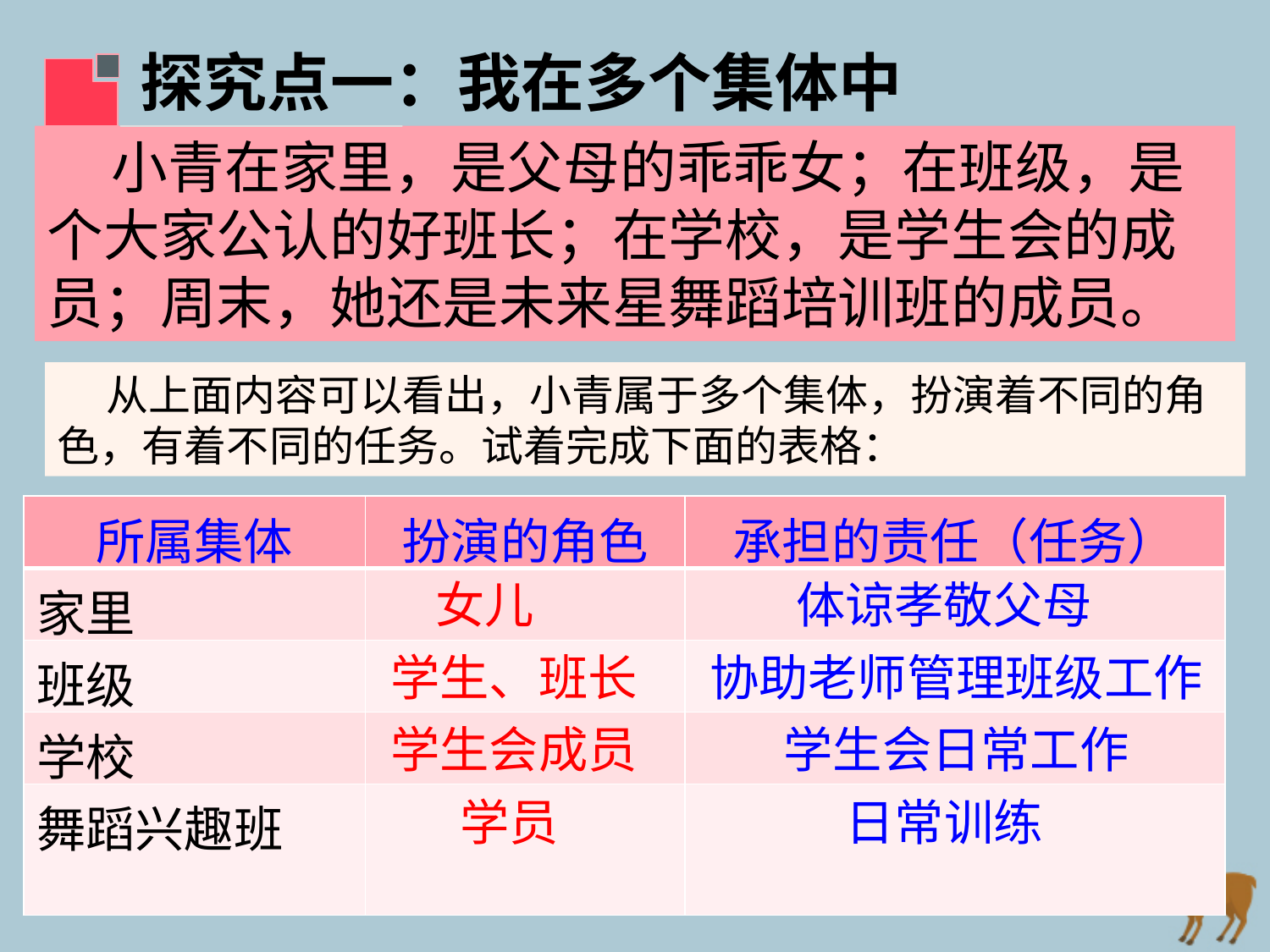

探究点一：我在多个集体中

    小青在家里，是父母的乖乖女；在班级，是个大家公认的好班长；在学校，是学生会的成员；周末，她还是未来星舞蹈培训班的成员。
    从上面内容可以看出，小青属于多个集体，扮演着不同的角色，有着不同的任务。试着完成下面的表格：
| 所属集体 | 扮演的角色 | 承担的责任（任务） |
| --- | --- | --- |
| 家里 |  |  |
| 班级 |  |  |
| 学校 |  |  |
| 舞蹈兴趣班 |  |  |
体谅孝敬父母
女儿
协助老师管理班级工作
学生、班长
学生会成员
学生会日常工作
学员
日常训练